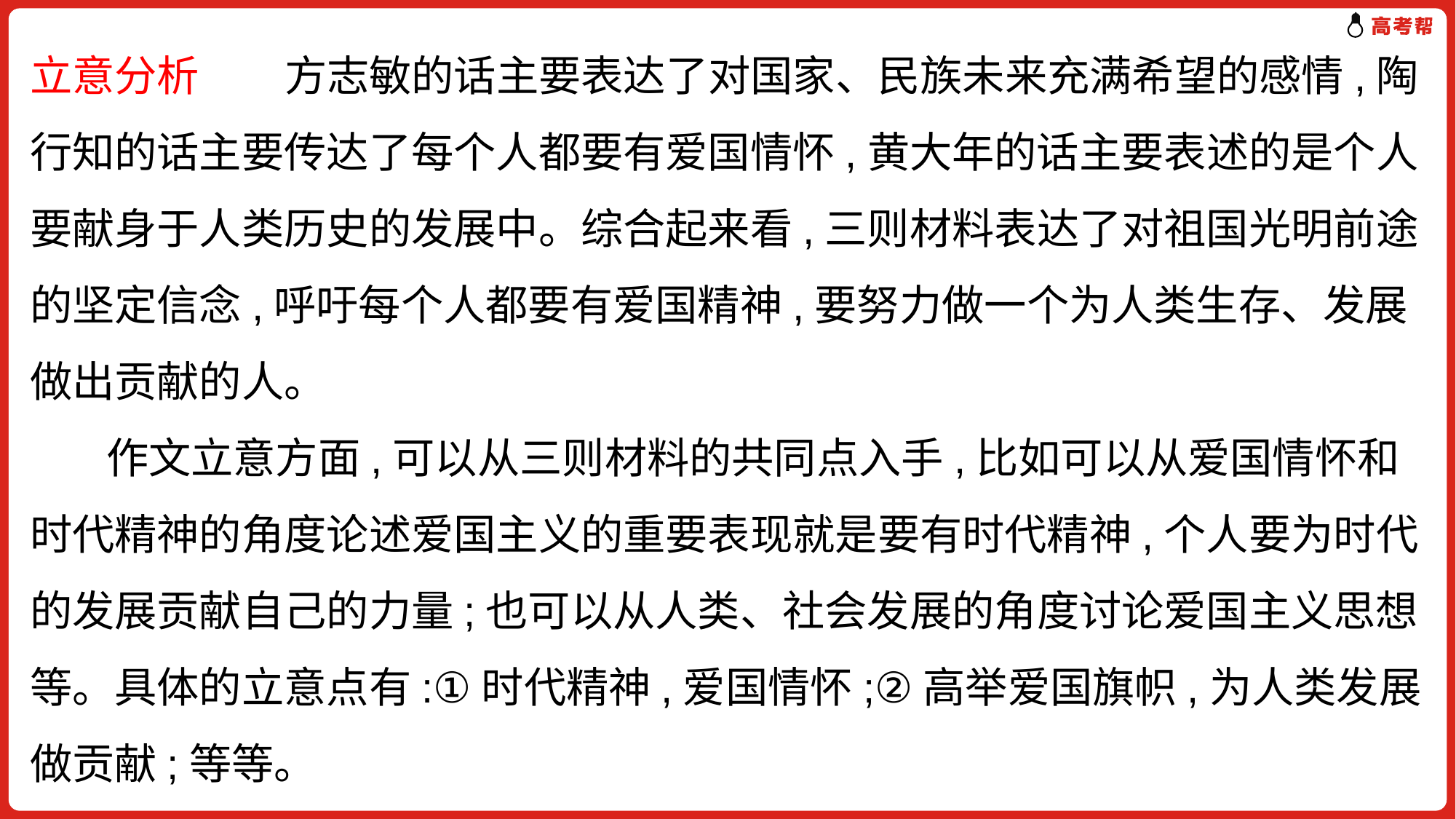

立意分析         方志敏的话主要表达了对国家、民族未来充满希望的感情,陶行知的话主要传达了每个人都要有爱国情怀,黄大年的话主要表述的是个人要献身于人类历史的发展中。综合起来看,三则材料表达了对祖国光明前途的坚定信念,呼吁每个人都要有爱国精神,要努力做一个为人类生存、发展做出贡献的人。
       作文立意方面,可以从三则材料的共同点入手,比如可以从爱国情怀和时代精神的角度论述爱国主义的重要表现就是要有时代精神,个人要为时代的发展贡献自己的力量;也可以从人类、社会发展的角度讨论爱国主义思想等。具体的立意点有:①时代精神,爱国情怀;②高举爱国旗帜,为人类发展做贡献;等等。